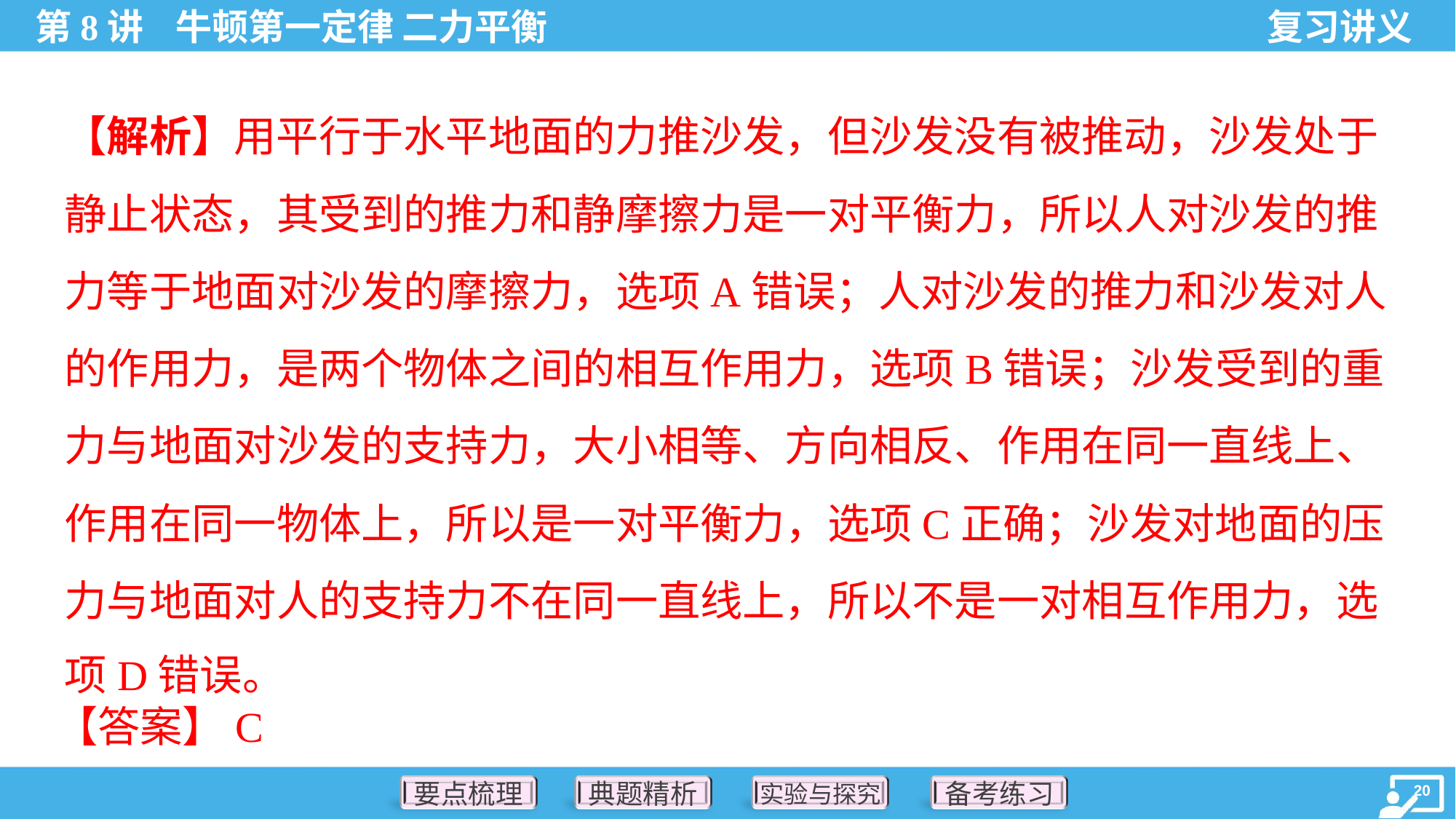

【解析】用平行于水平地面的力推沙发，但沙发没有被推动，沙发处于
静止状态，其受到的推力和静摩擦力是一对平衡力，所以人对沙发的推
力等于地面对沙发的摩擦力，选项A错误；人对沙发的推力和沙发对人
的作用力，是两个物体之间的相互作用力，选项B错误；沙发受到的重
力与地面对沙发的支持力，大小相等、方向相反、作用在同一直线上、
作用在同一物体上，所以是一对平衡力，选项C正确；沙发对地面的压
力与地面对人的支持力不在同一直线上，所以不是一对相互作用力，选
项D错误。
【答案】C